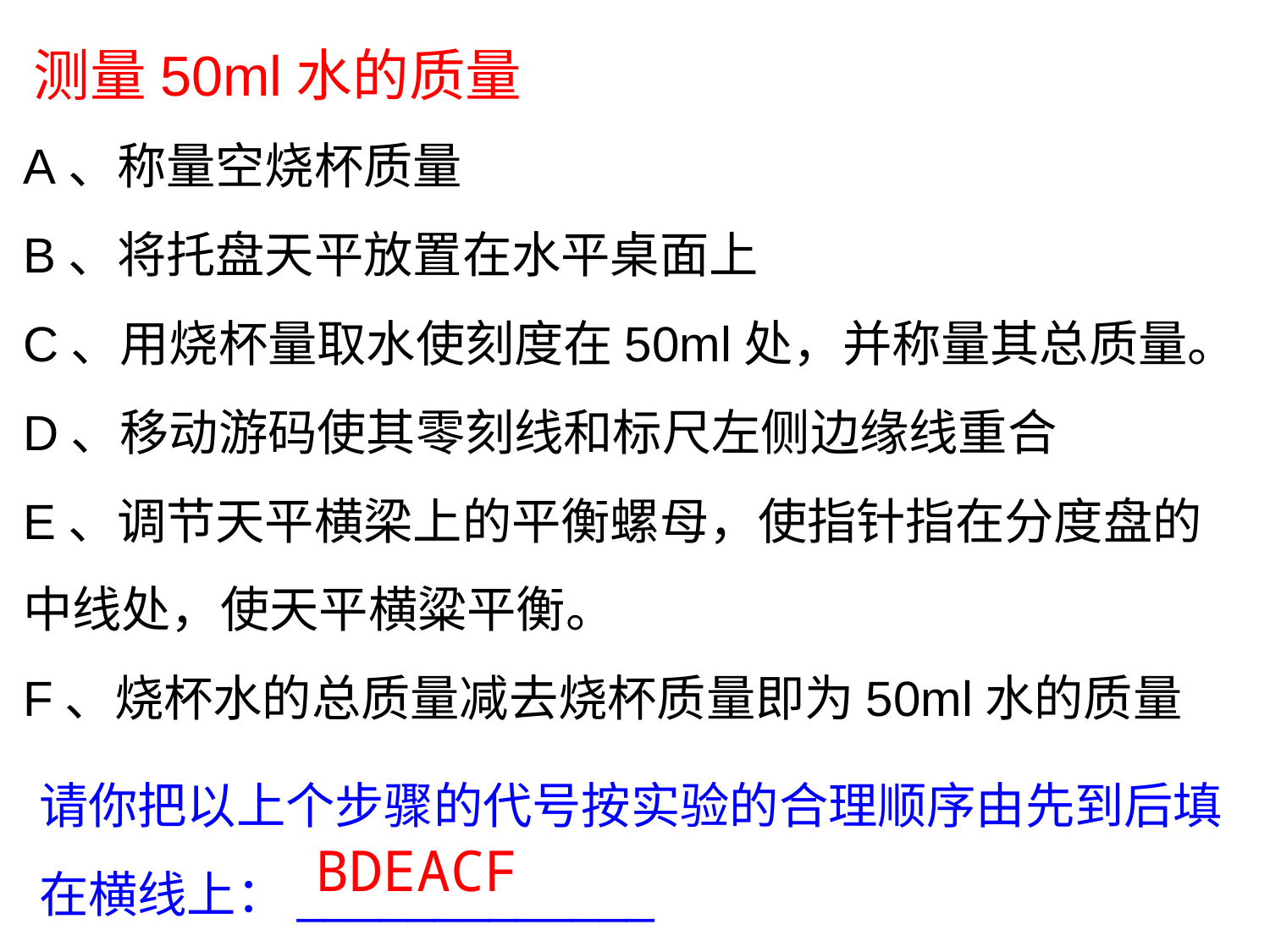

测量50ml水的质量
A、称量空烧杯质量
B、将托盘天平放置在水平桌面上
C、用烧杯量取水使刻度在50ml处，并称量其总质量。
D、移动游码使其零刻线和标尺左侧边缘线重合
E、调节天平横梁上的平衡螺母，使指针指在分度盘的中线处，使天平横粱平衡。
F、烧杯水的总质量减去烧杯质量即为50ml水的质量
请你把以上个步骤的代号按实验的合理顺序由先到后填在横线上：_____________
BDEACF